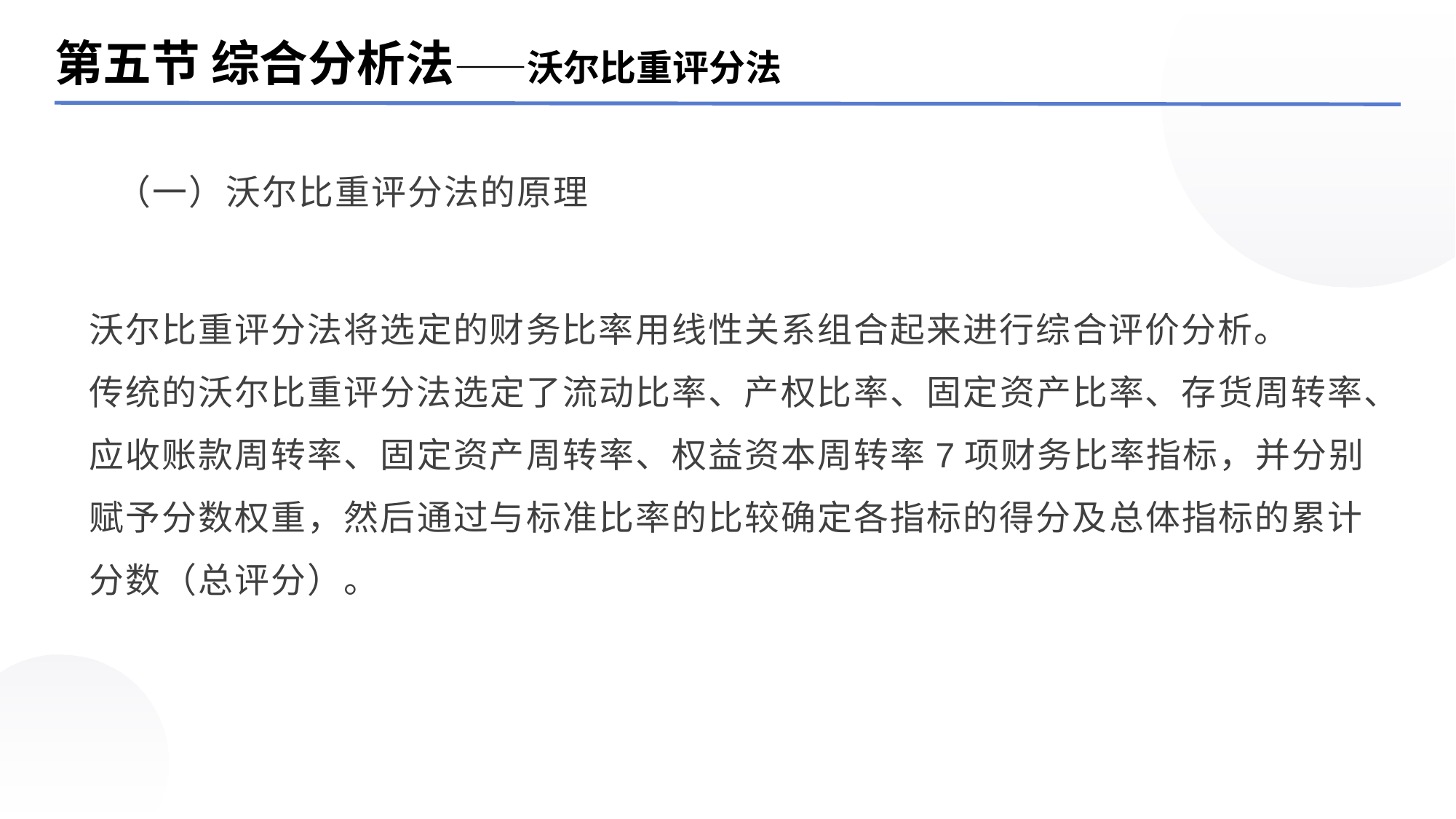

第五节 综合分析法——沃尔比重评分法
（一）沃尔比重评分法的原理

沃尔比重评分法将选定的财务比率用线性关系组合起来进行综合评价分析。
传统的沃尔比重评分法选定了流动比率、产权比率、固定资产比率、存货周转率、应收账款周转率、固定资产周转率、权益资本周转率7项财务比率指标，并分别赋予分数权重，然后通过与标准比率的比较确定各指标的得分及总体指标的累计分数（总评分）。

103